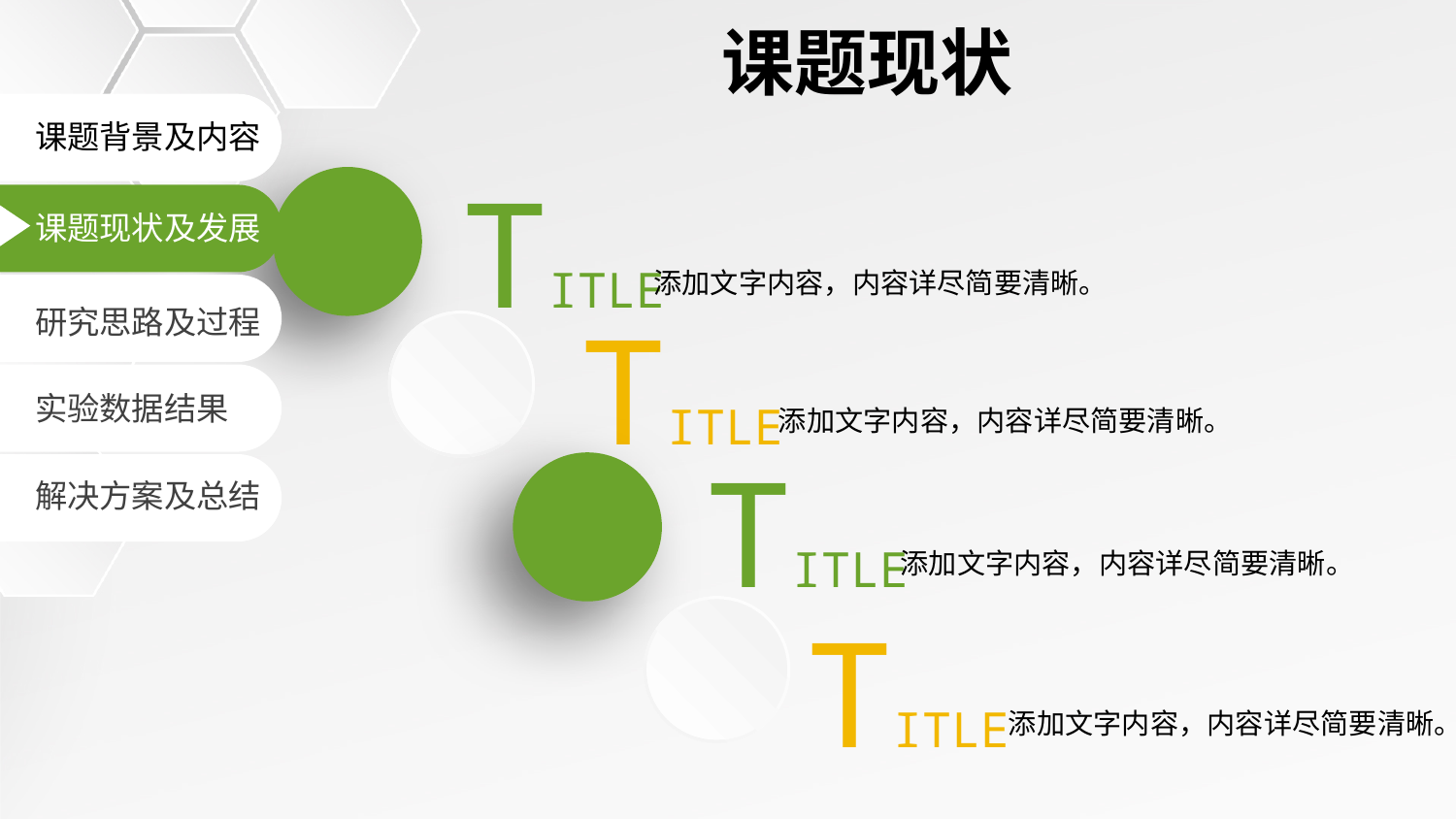

课题现状

课题背景及内容
TITLE

课题现状及发展

添加文字内容，内容详尽简要清晰。

TITLE
研究思路及过程

实验数据结果
添加文字内容，内容详尽简要清晰。
TITLE

解决方案及总结
添加文字内容，内容详尽简要清晰。
TITLE

添加文字内容，内容详尽简要清晰。
延时符